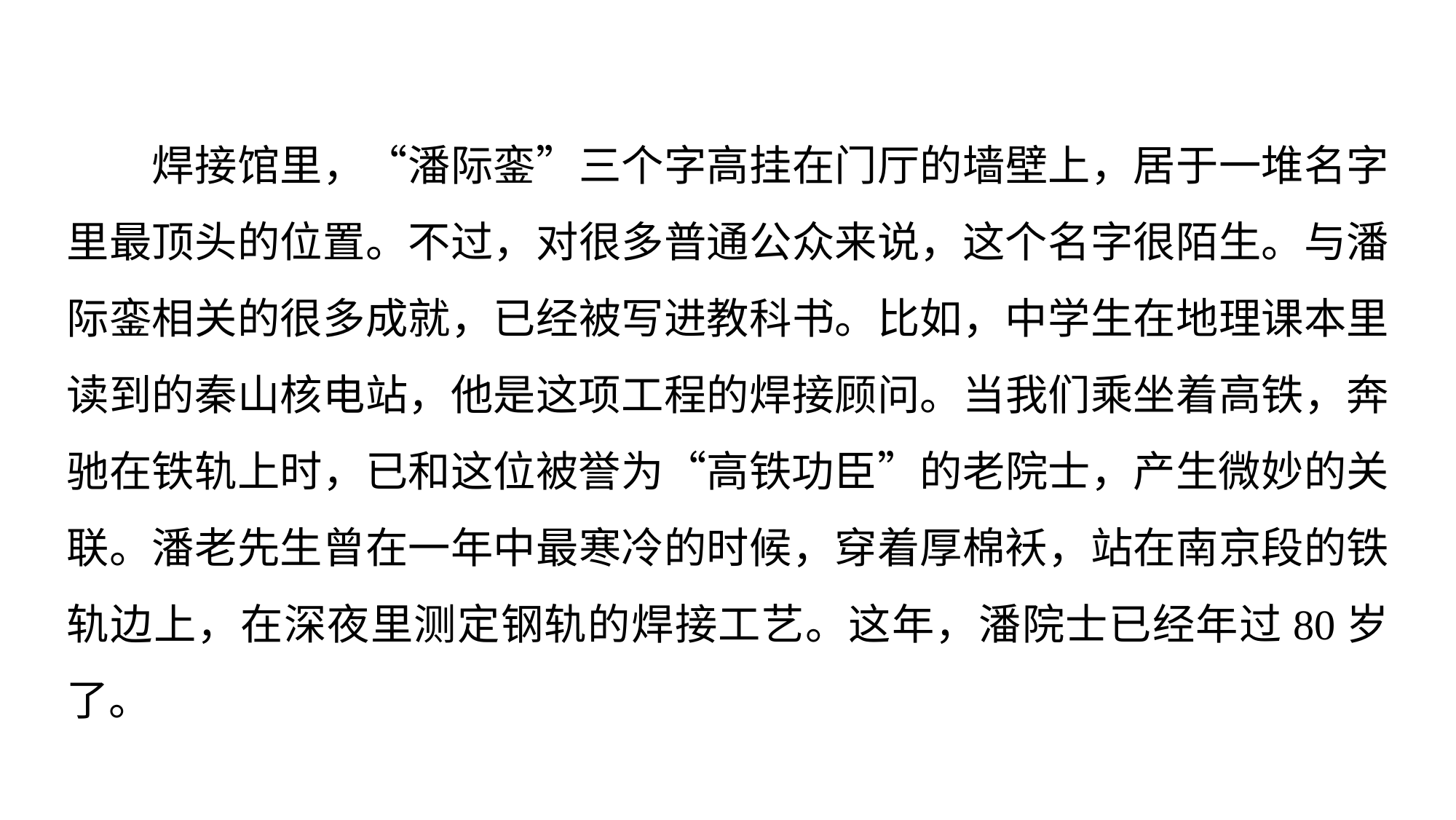

焊接馆里，“潘际銮”三个字高挂在门厅的墙壁上，居于一堆名字里最顶头的位置。不过，对很多普通公众来说，这个名字很陌生。与潘际銮相关的很多成就，已经被写进教科书。比如，中学生在地理课本里读到的秦山核电站，他是这项工程的焊接顾问。当我们乘坐着高铁，奔驰在铁轨上时，已和这位被誉为“高铁功臣”的老院士，产生微妙的关联。潘老先生曾在一年中最寒冷的时候，穿着厚棉袄，站在南京段的铁轨边上，在深夜里测定钢轨的焊接工艺。这年，潘院士已经年过80岁了。